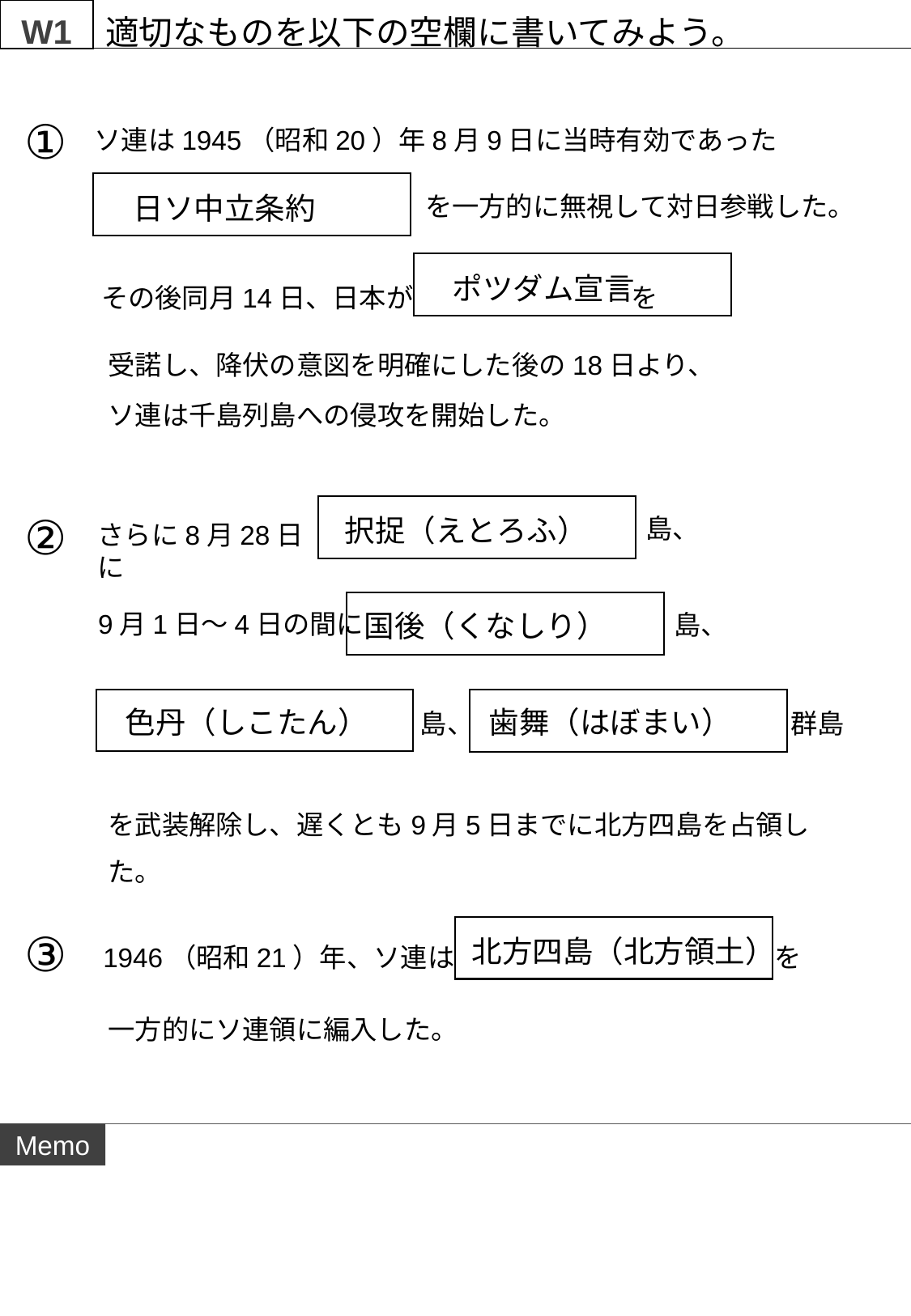

W1
適切なものを以下の空欄に書いてみよう。
①
ソ連は1945（昭和20）年8月9日に当時有効であった

　日ソ中立条約
を一方的に無視して対日参戦した。

その後同月14日、日本が                                    を
ポツダム宣言
受諾し、降伏の意図を明確にした後の18日より、
ソ連は千島列島への侵攻を開始した。

②
　択捉（えとろふ）
島、
さらに8月28日に

国後（くなしり）
9月1日～4日の間に
島、

色丹（しこたん）
歯舞（はぼまい）
島、
群島
を武装解除し、遅くとも9月5日までに北方四島を占領した。

③
1946（昭和21）年、ソ連は   　　　　　　　　　　　 を
北方四島（北方領土）
一方的にソ連領に編入した。
Memo